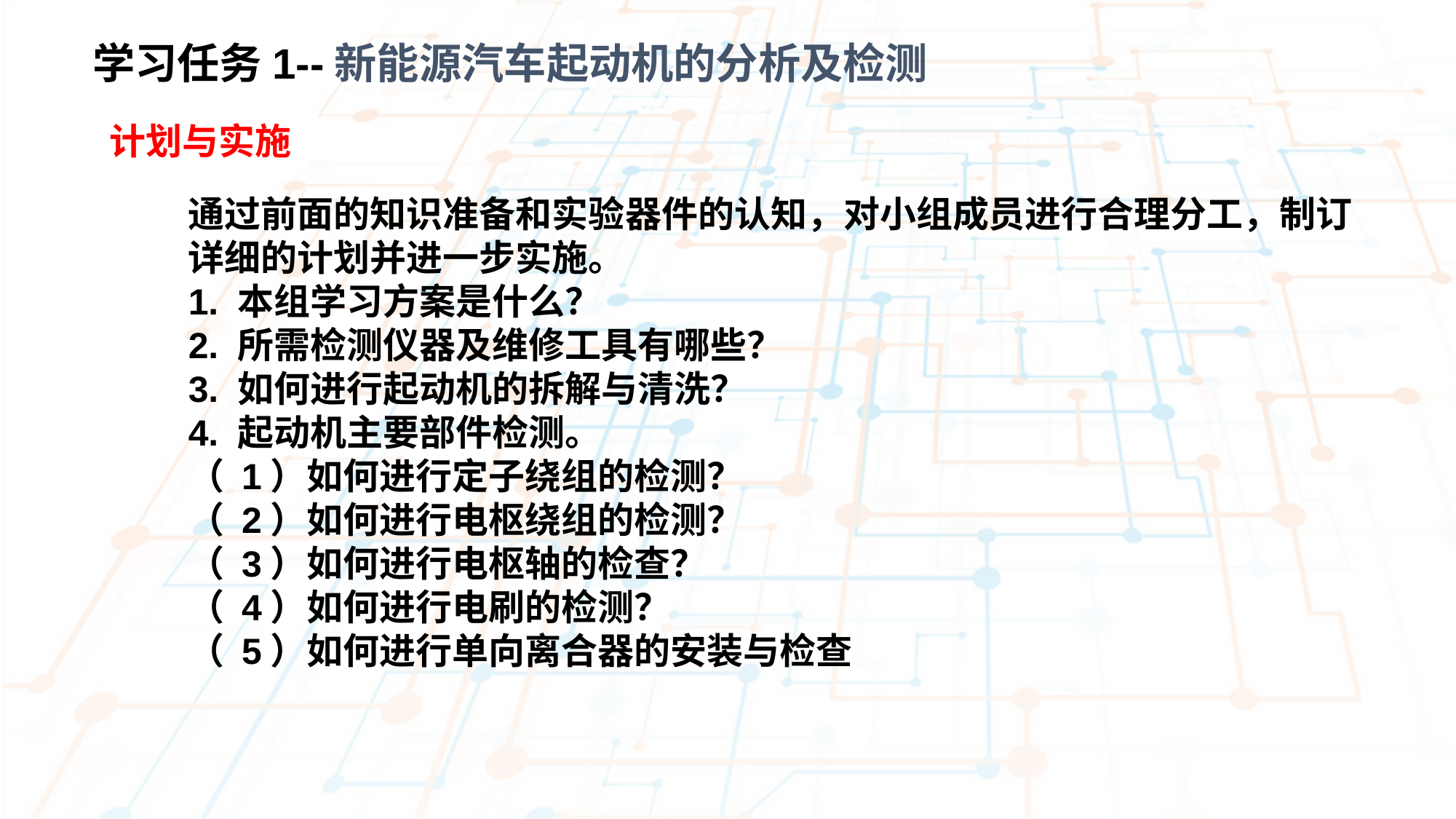

学习任务1--新能源汽车起动机的分析及检测
 计划与实施

通过前面的知识准备和实验器件的认知，对小组成员进行合理分工，制订详细的计划并进一步实施。
1. 本组学习方案是什么？
2. 所需检测仪器及维修工具有哪些？
3. 如何进行起动机的拆解与清洗？
4. 起动机主要部件检测。
（ 1）如何进行定子绕组的检测？
（ 2）如何进行电枢绕组的检测？
（ 3）如何进行电枢轴的检查？
（ 4）如何进行电刷的检测？
（ 5）如何进行单向离合器的安装与检查